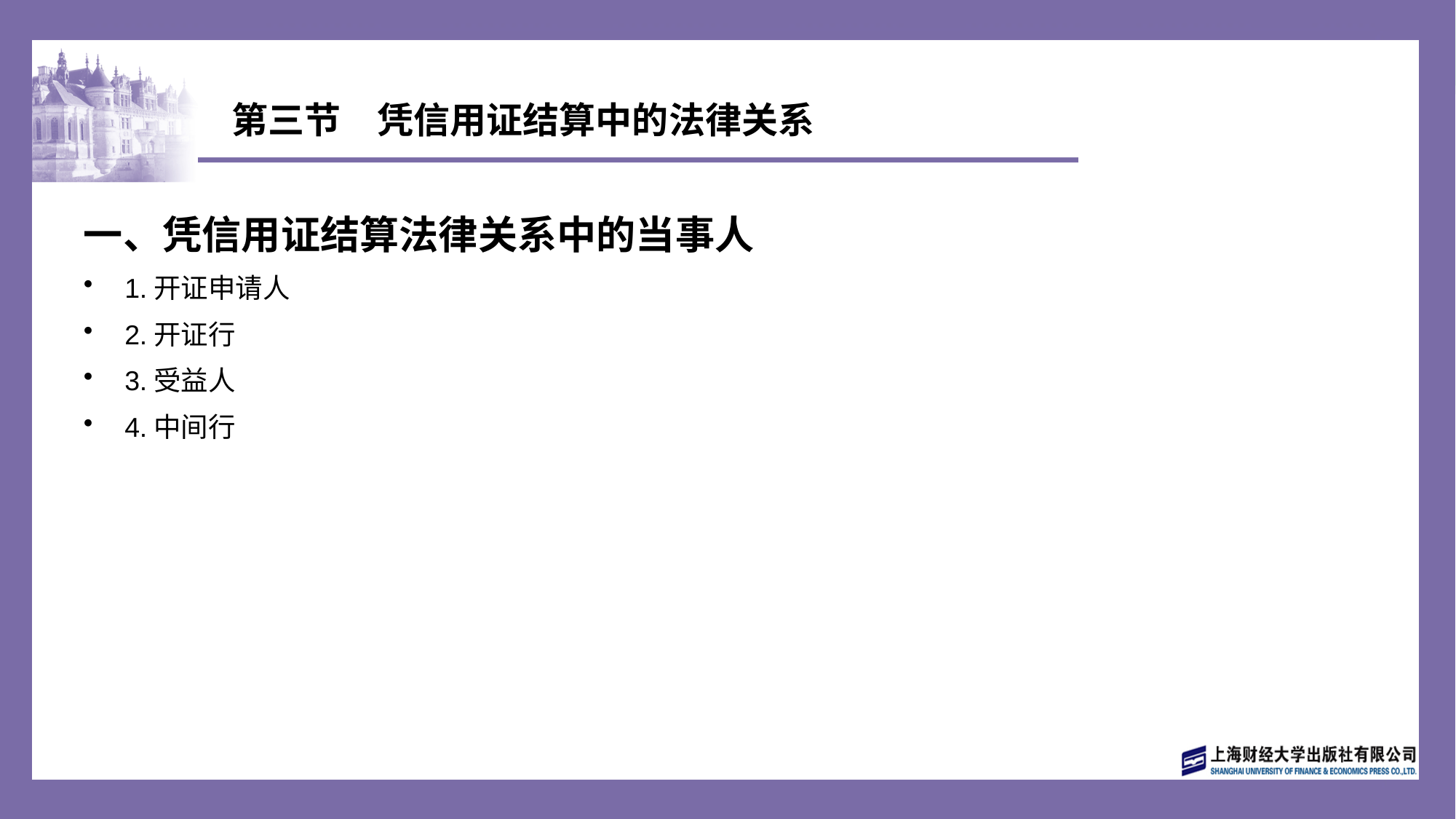

# 第三节　凭信用证结算中的法律关系
一、凭信用证结算法律关系中的当事人
1.开证申请人
2.开证行
3.受益人
4.中间行